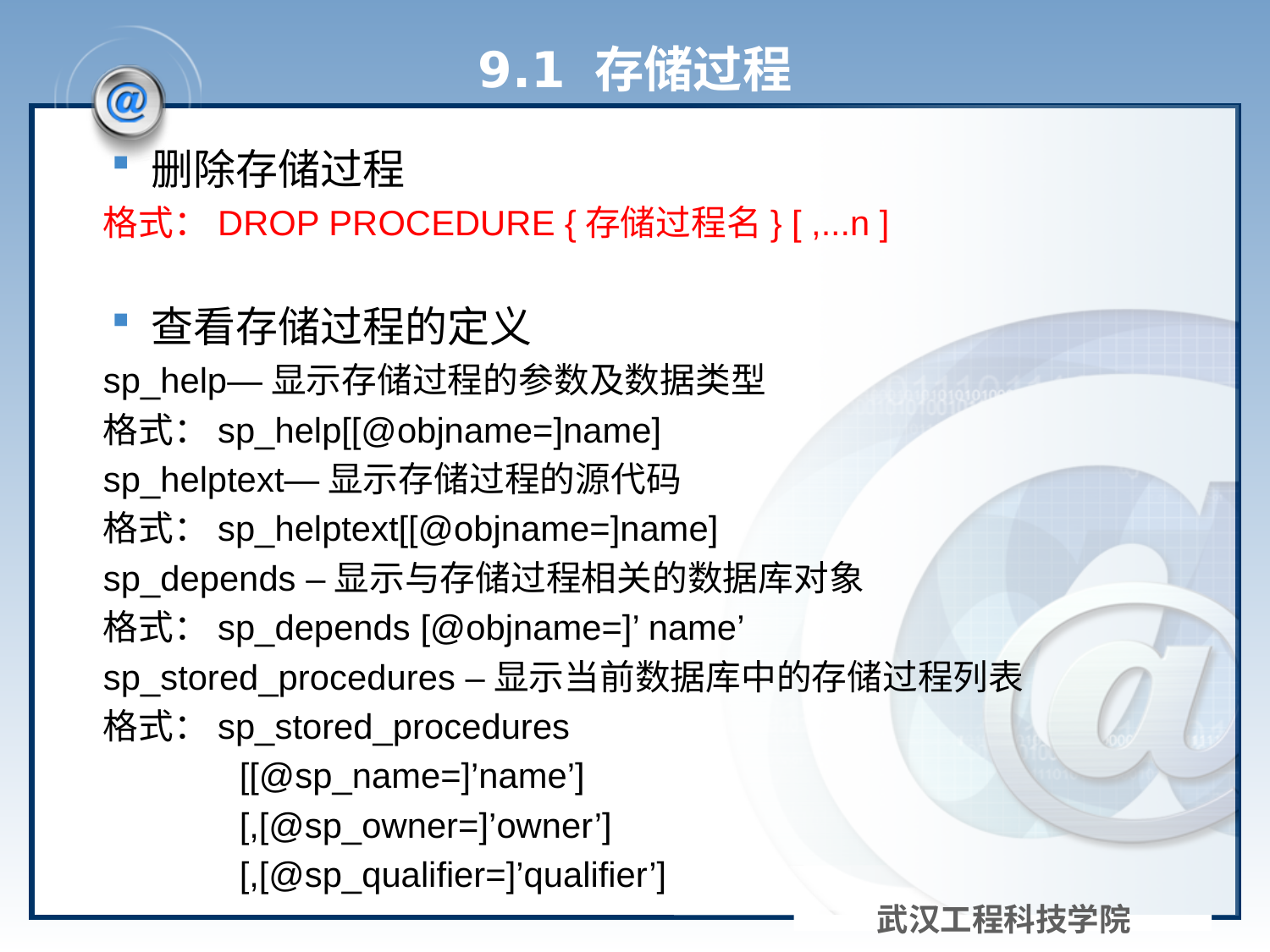

# 9.1 存储过程
删除存储过程
格式：DROP PROCEDURE {存储过程名} [ ,...n ]

查看存储过程的定义
sp_help—显示存储过程的参数及数据类型
格式：sp_help[[@objname=]name]
sp_helptext—显示存储过程的源代码
格式：sp_helptext[[@objname=]name]
sp_depends –显示与存储过程相关的数据库对象
格式：sp_depends [@objname=]’ name’
sp_stored_procedures –显示当前数据库中的存储过程列表
格式：sp_stored_procedures
              [[@sp_name=]’name’]
              [,[@sp_owner=]’owner’]
              [,[@sp_qualifier=]’qualifier’]
武汉工程科技学院